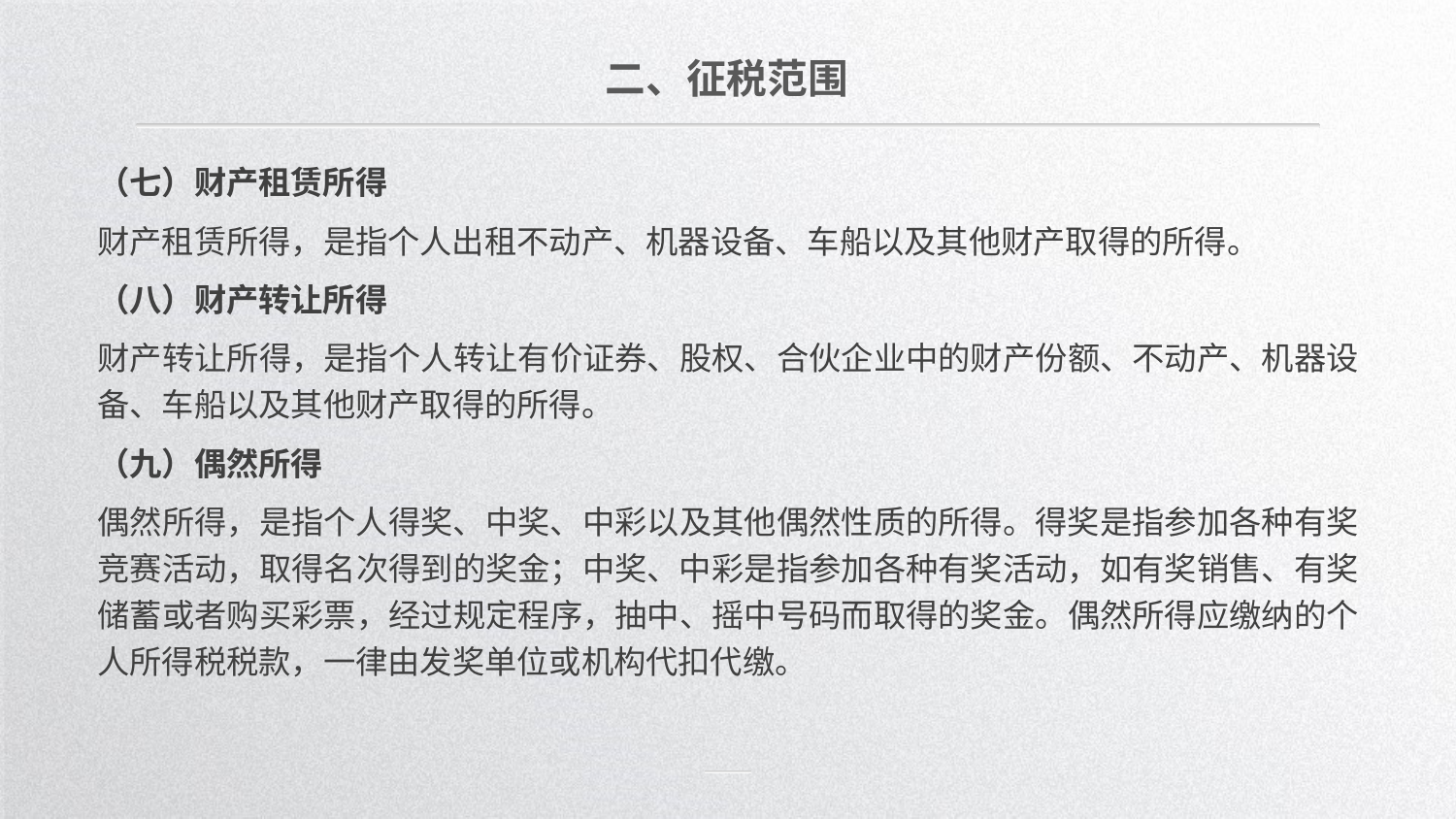

二、征税范围
（七）财产租赁所得
财产租赁所得，是指个人出租不动产、机器设备、车船以及其他财产取得的所得。
（八）财产转让所得
财产转让所得，是指个人转让有价证券、股权、合伙企业中的财产份额、不动产、机器设备、车船以及其他财产取得的所得。
（九）偶然所得
偶然所得，是指个人得奖、中奖、中彩以及其他偶然性质的所得。得奖是指参加各种有奖竞赛活动，取得名次得到的奖金；中奖、中彩是指参加各种有奖活动，如有奖销售、有奖储蓄或者购买彩票，经过规定程序，抽中、摇中号码而取得的奖金。偶然所得应缴纳的个人所得税税款，一律由发奖单位或机构代扣代缴。